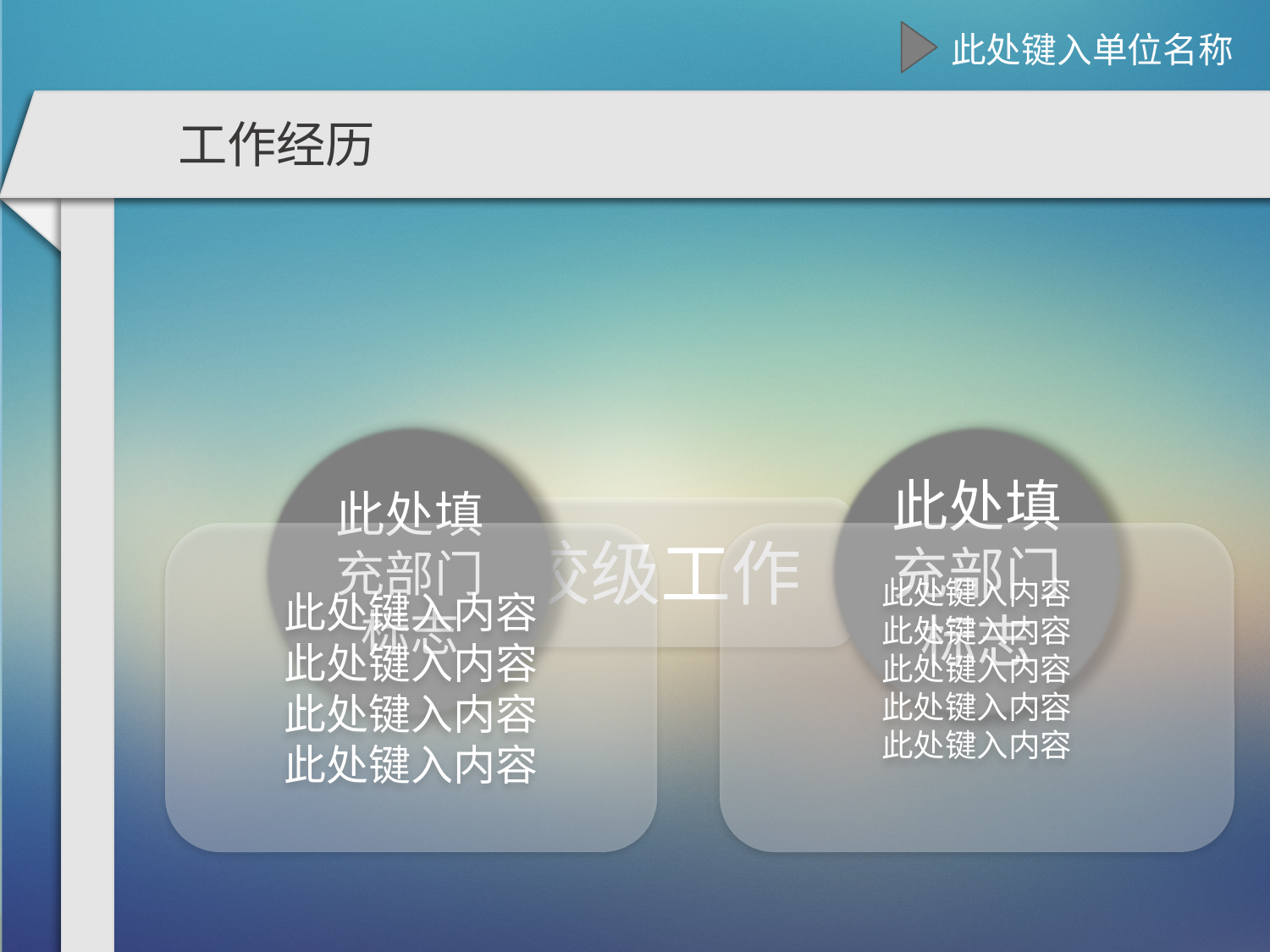

工作经历
此处填充部门标志
此处填充部门标志

此处键入内容
此处键入内容
此处键入内容
此处键入内容
校级工作
此处键入内容
此处键入内容
此处键入内容
此处键入内容
此处键入内容